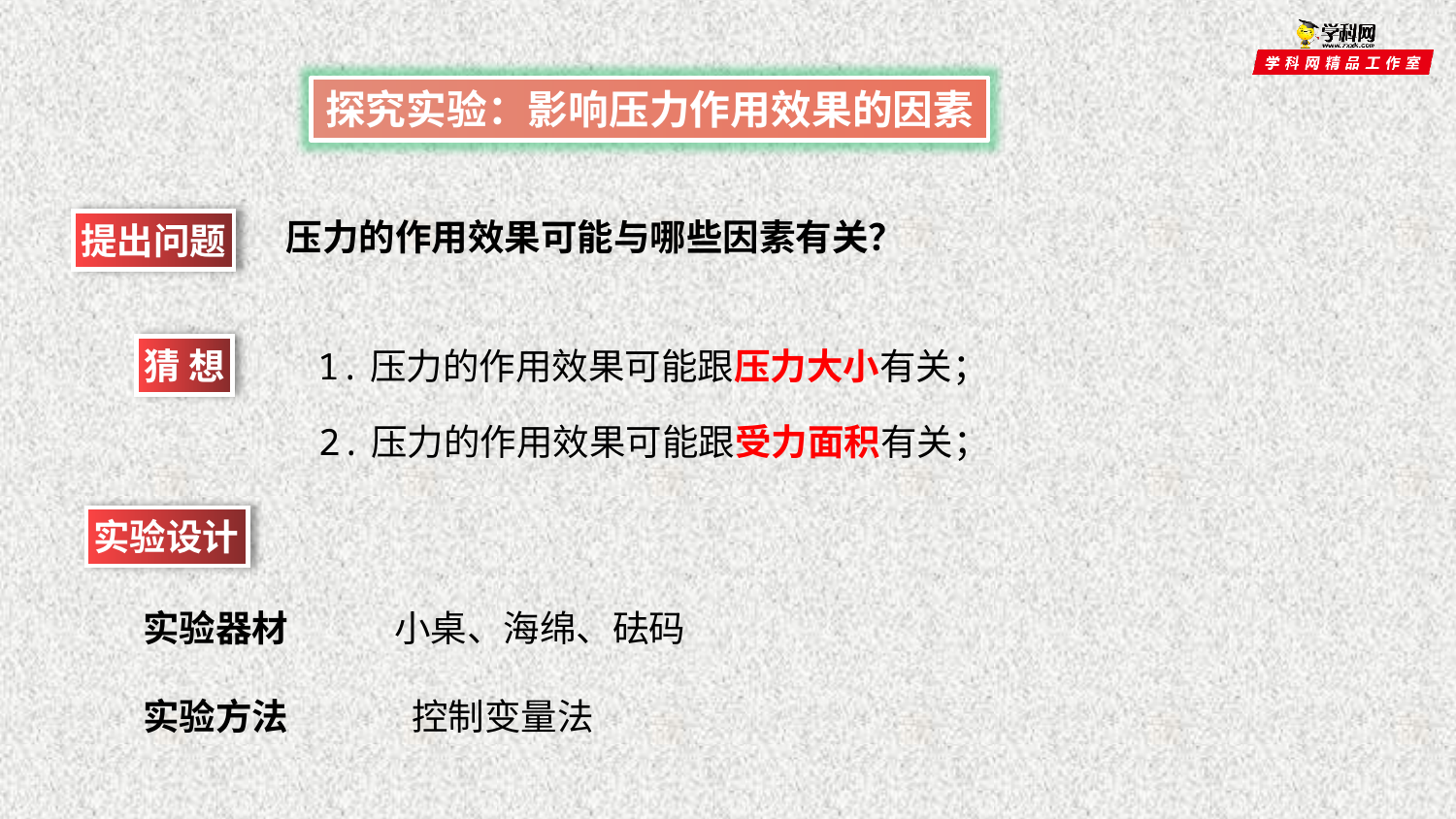

探究实验：影响压力作用效果的因素
压力的作用效果可能与哪些因素有关？
提出问题
猜 想
1.压力的作用效果可能跟压力大小有关；
2.压力的作用效果可能跟受力面积有关；
实验设计
小桌、海绵、砝码
实验器材
控制变量法
实验方法